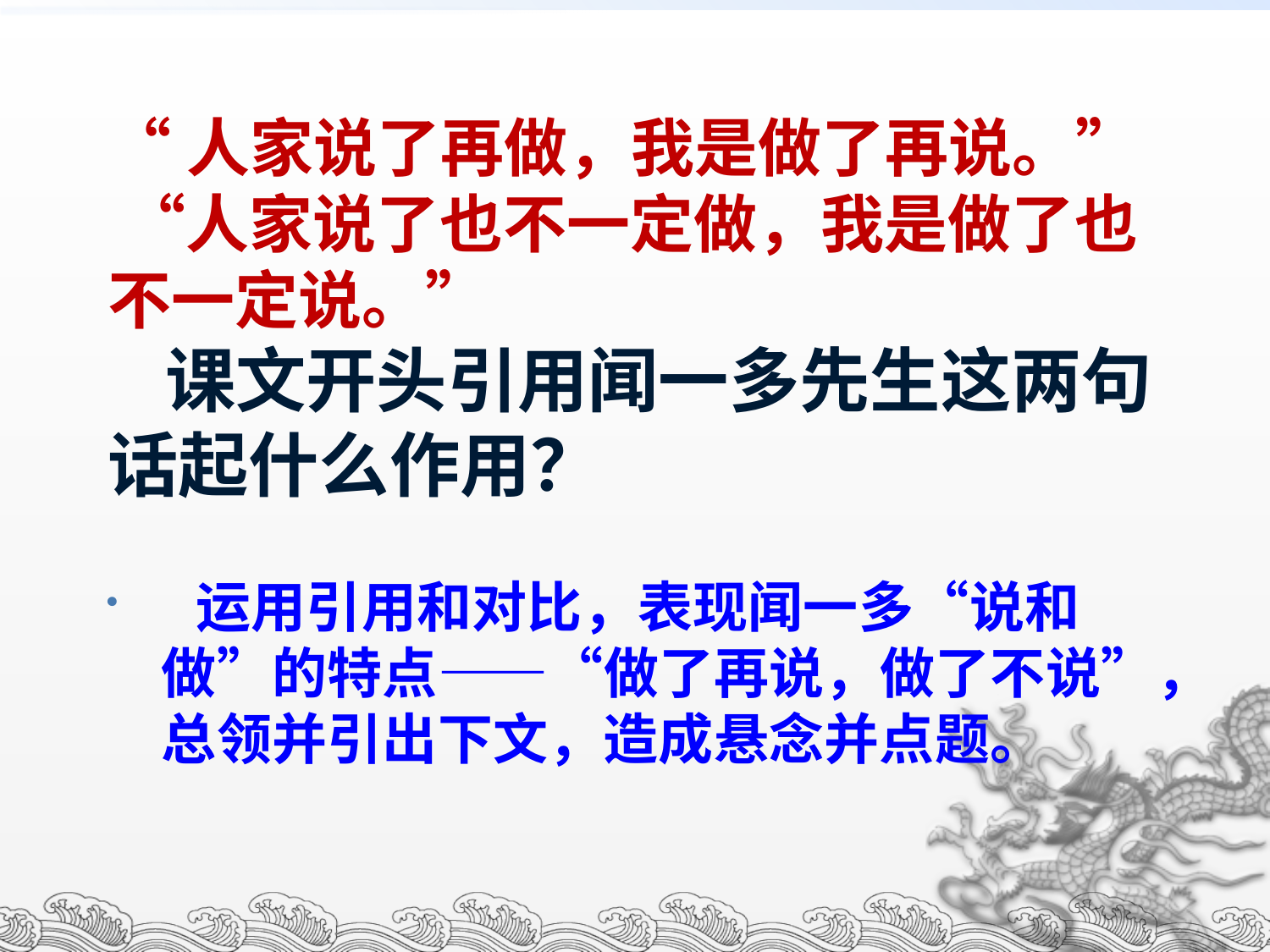

# “人家说了再做，我是做了再说。” “人家说了也不一定做，我是做了也不一定说。” 课文开头引用闻一多先生这两句话起什么作用？
  运用引用和对比，表现闻一多“说和做”的特点——“做了再说，做了不说”，总领并引出下文，造成悬念并点题。